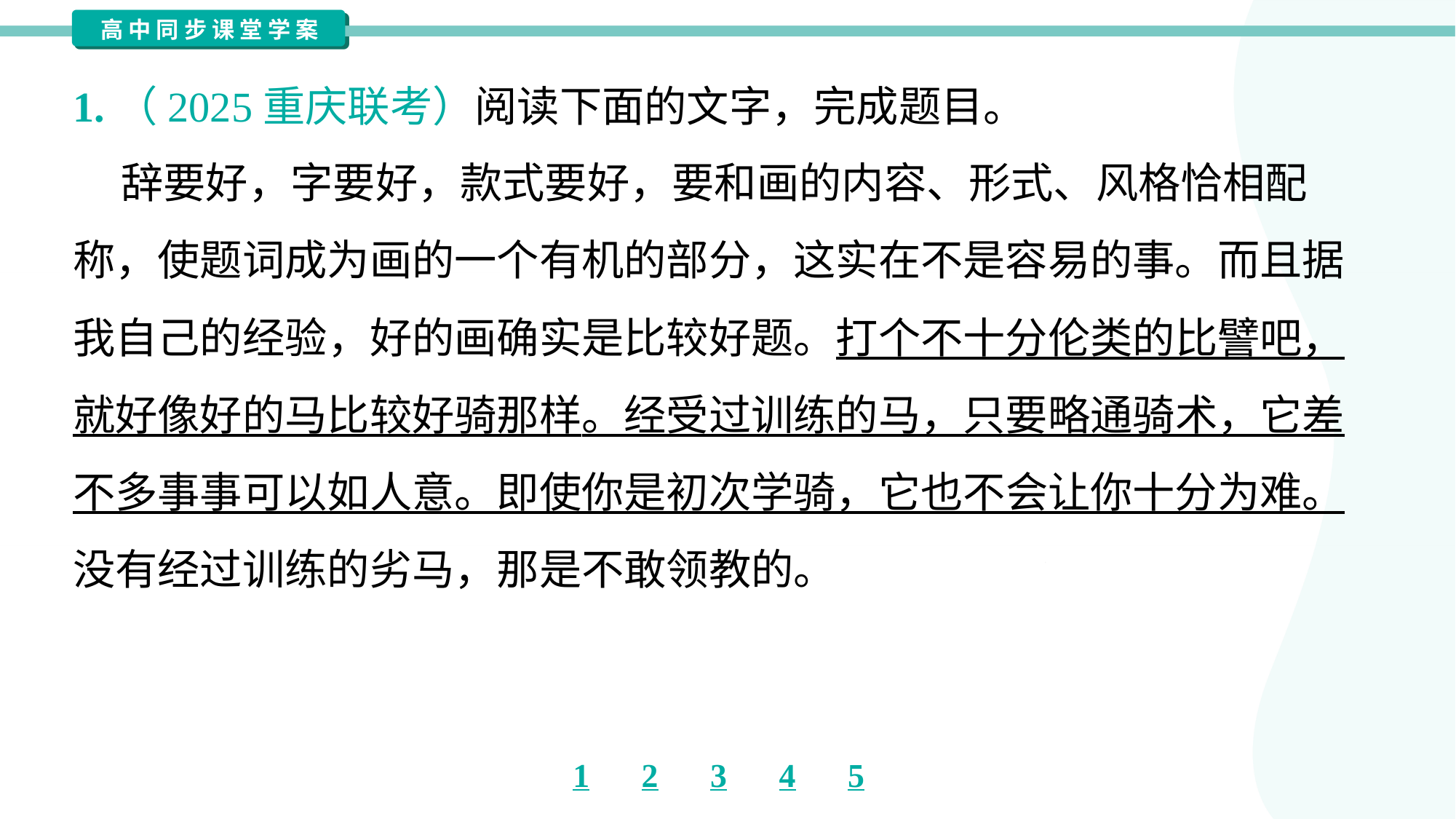

1.（2025重庆联考）阅读下面的文字，完成题目。
    辞要好，字要好，款式要好，要和画的内容、形式、风格恰相配
称，使题词成为画的一个有机的部分，这实在不是容易的事。而且据
我自己的经验，好的画确实是比较好题。打个不十分伦类的比譬吧，
就好像好的马比较好骑那样。经受过训练的马，只要略通骑术，它差
不多事事可以如人意。即使你是初次学骑，它也不会让你十分为难。
没有经过训练的劣马，那是不敢领教的。